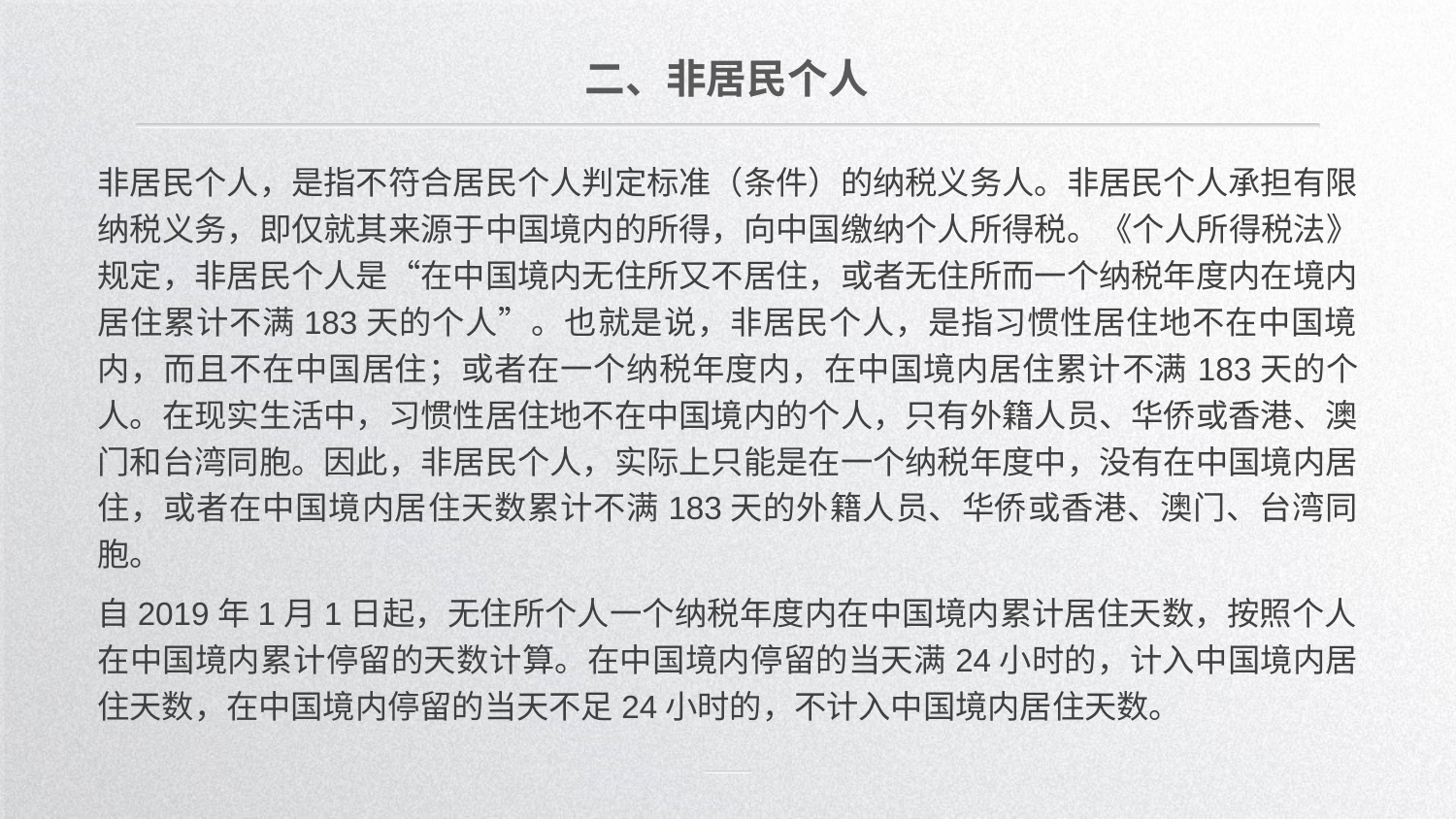

二、非居民个人
非居民个人，是指不符合居民个人判定标准（条件）的纳税义务人。非居民个人承担有限纳税义务，即仅就其来源于中国境内的所得，向中国缴纳个人所得税。《个人所得税法》规定，非居民个人是“在中国境内无住所又不居住，或者无住所而一个纳税年度内在境内居住累计不满183天的个人”。也就是说，非居民个人，是指习惯性居住地不在中国境内，而且不在中国居住；或者在一个纳税年度内，在中国境内居住累计不满183天的个人。在现实生活中，习惯性居住地不在中国境内的个人，只有外籍人员、华侨或香港、澳门和台湾同胞。因此，非居民个人，实际上只能是在一个纳税年度中，没有在中国境内居住，或者在中国境内居住天数累计不满183天的外籍人员、华侨或香港、澳门、台湾同胞。
自2019年1月1日起，无住所个人一个纳税年度内在中国境内累计居住天数，按照个人在中国境内累计停留的天数计算。在中国境内停留的当天满24小时的，计入中国境内居住天数，在中国境内停留的当天不足24小时的，不计入中国境内居住天数。